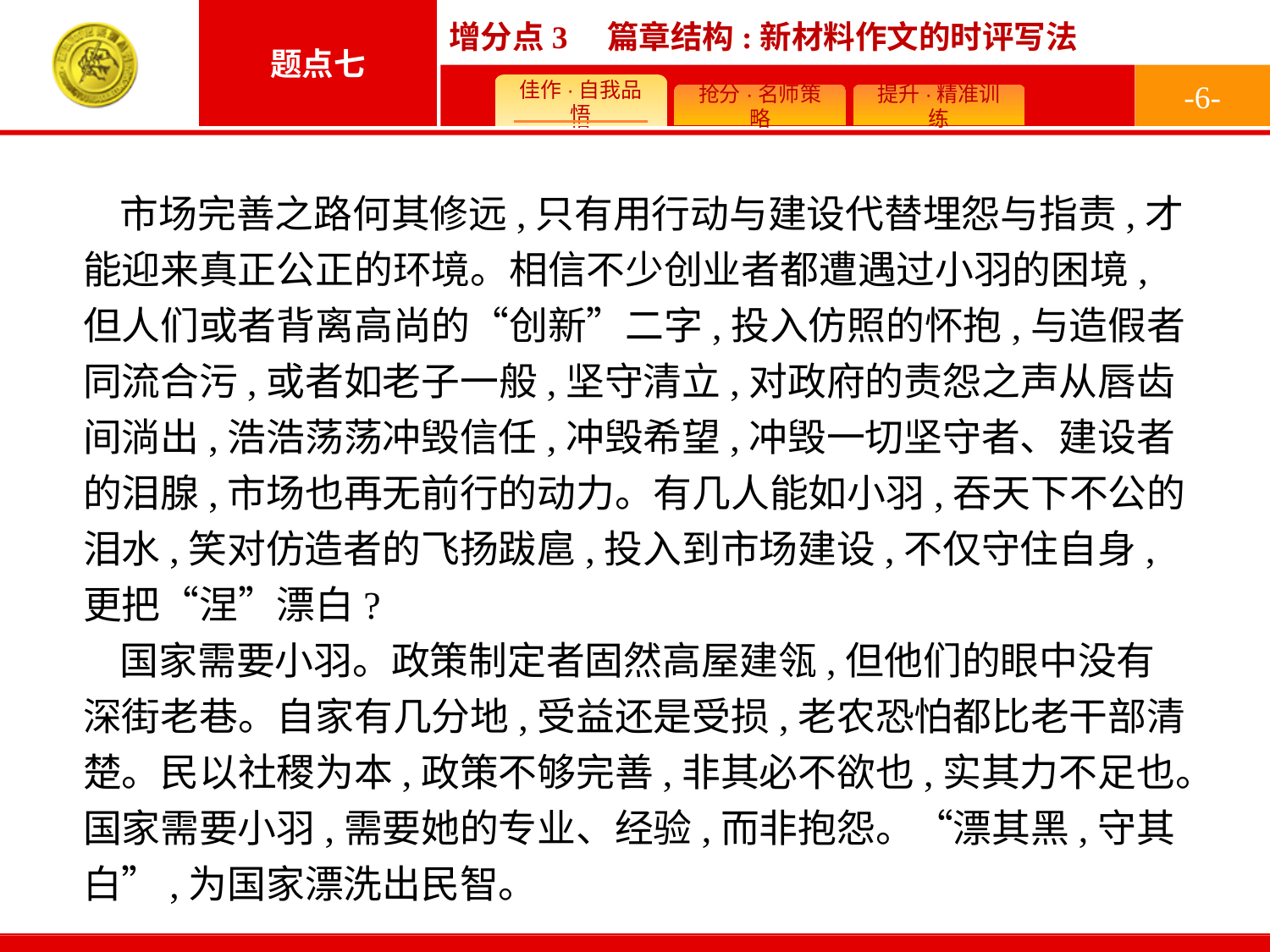

-6-
市场完善之路何其修远,只有用行动与建设代替埋怨与指责,才能迎来真正公正的环境。相信不少创业者都遭遇过小羽的困境,但人们或者背离高尚的“创新”二字,投入仿照的怀抱,与造假者同流合污,或者如老子一般,坚守清立,对政府的责怨之声从唇齿间淌出,浩浩荡荡冲毁信任,冲毁希望,冲毁一切坚守者、建设者的泪腺,市场也再无前行的动力。有几人能如小羽,吞天下不公的泪水,笑对仿造者的飞扬跋扈,投入到市场建设,不仅守住自身,更把“涅”漂白?
国家需要小羽。政策制定者固然高屋建瓴,但他们的眼中没有深街老巷。自家有几分地,受益还是受损,老农恐怕都比老干部清楚。民以社稷为本,政策不够完善,非其必不欲也,实其力不足也。国家需要小羽,需要她的专业、经验,而非抱怨。“漂其黑,守其白”,为国家漂洗出民智。